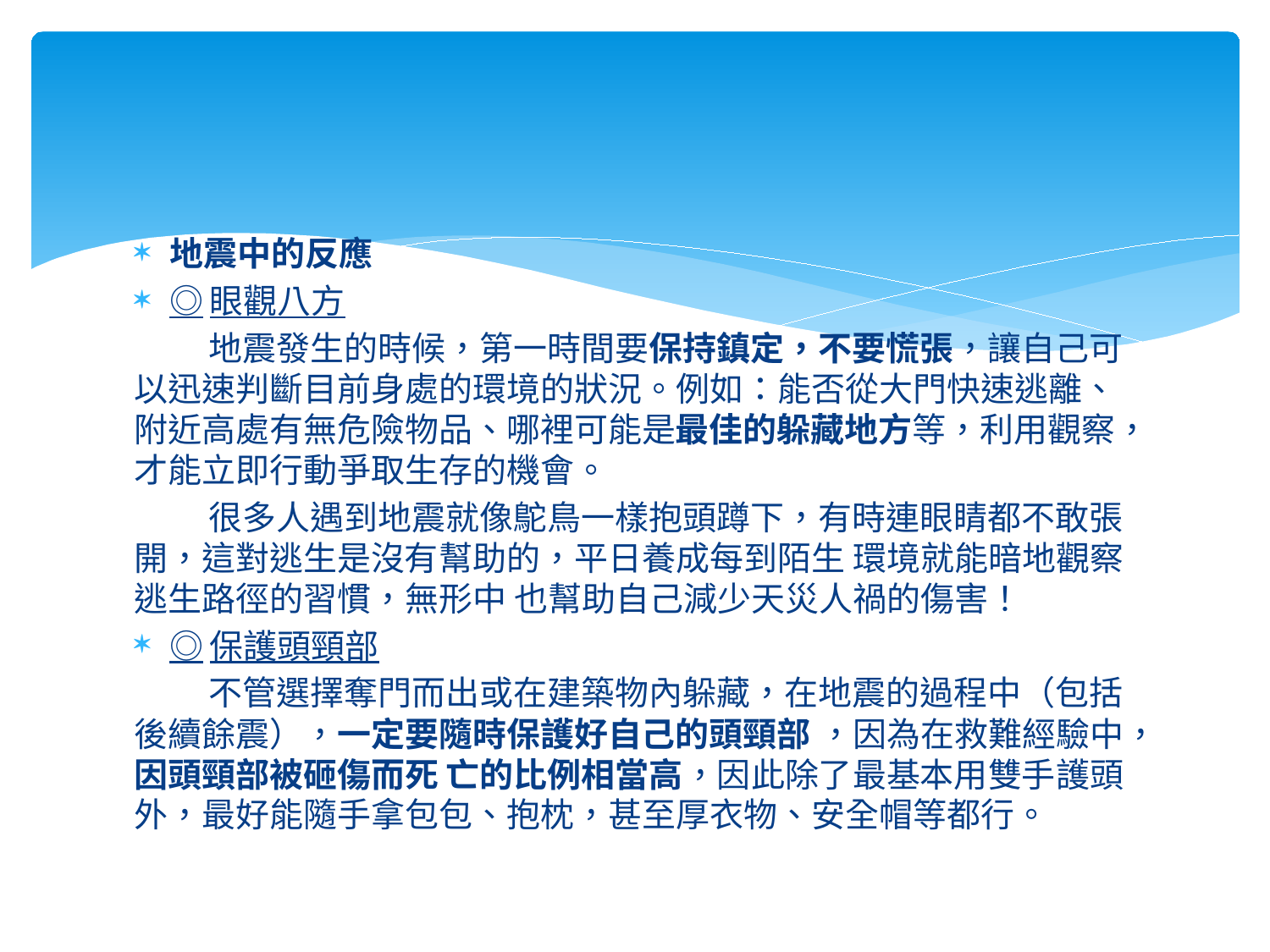

#
地震中的反應
◎眼觀八方
         地震發生的時候，第一時間要保持鎮定，不要慌張，讓自己可以迅速判斷目前身處的環境的狀況。例如：能否從大門快速逃離、附近高處有無危險物品、哪裡可能是最佳的躲藏地方等，利用觀察，才能立即行動爭取生存的機會。
         很多人遇到地震就像鴕鳥一樣抱頭蹲下，有時連眼睛都不敢張開，這對逃生是沒有幫助的，平日養成每到陌生 環境就能暗地觀察逃生路徑的習慣，無形中 也幫助自己減少天災人禍的傷害！
◎保護頭頸部
         不管選擇奪門而出或在建築物內躲藏，在地震的過程中（包括後續餘震），一定要隨時保護好自己的頭頸部 ，因為在救難經驗中，因頭頸部被砸傷而死 亡的比例相當高，因此除了最基本用雙手護頭外，最好能隨手拿包包、抱枕，甚至厚衣物、安全帽等都行。